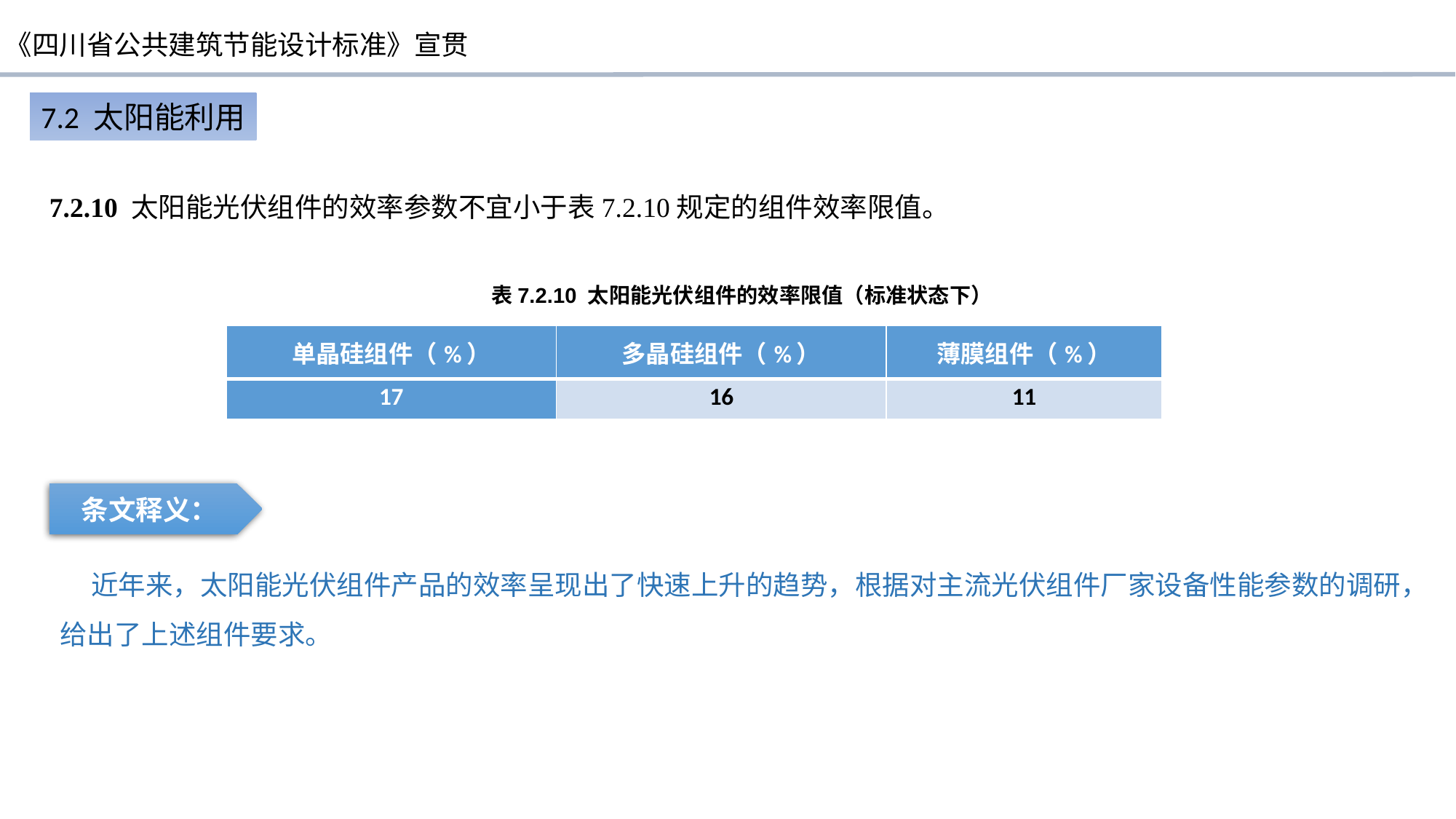

7.2 太阳能利用
7.2.10 太阳能光伏组件的效率参数不宜小于表7.2.10规定的组件效率限值。
表7.2.10 太阳能光伏组件的效率限值（标准状态下）
| 单晶硅组件（%） | 多晶硅组件（%） | 薄膜组件（%） |
| --- | --- | --- |
| 17 | 16 | 11 |
条文释义：
    近年来，太阳能光伏组件产品的效率呈现出了快速上升的趋势，根据对主流光伏组件厂家设备性能参数的调研，给出了上述组件要求。